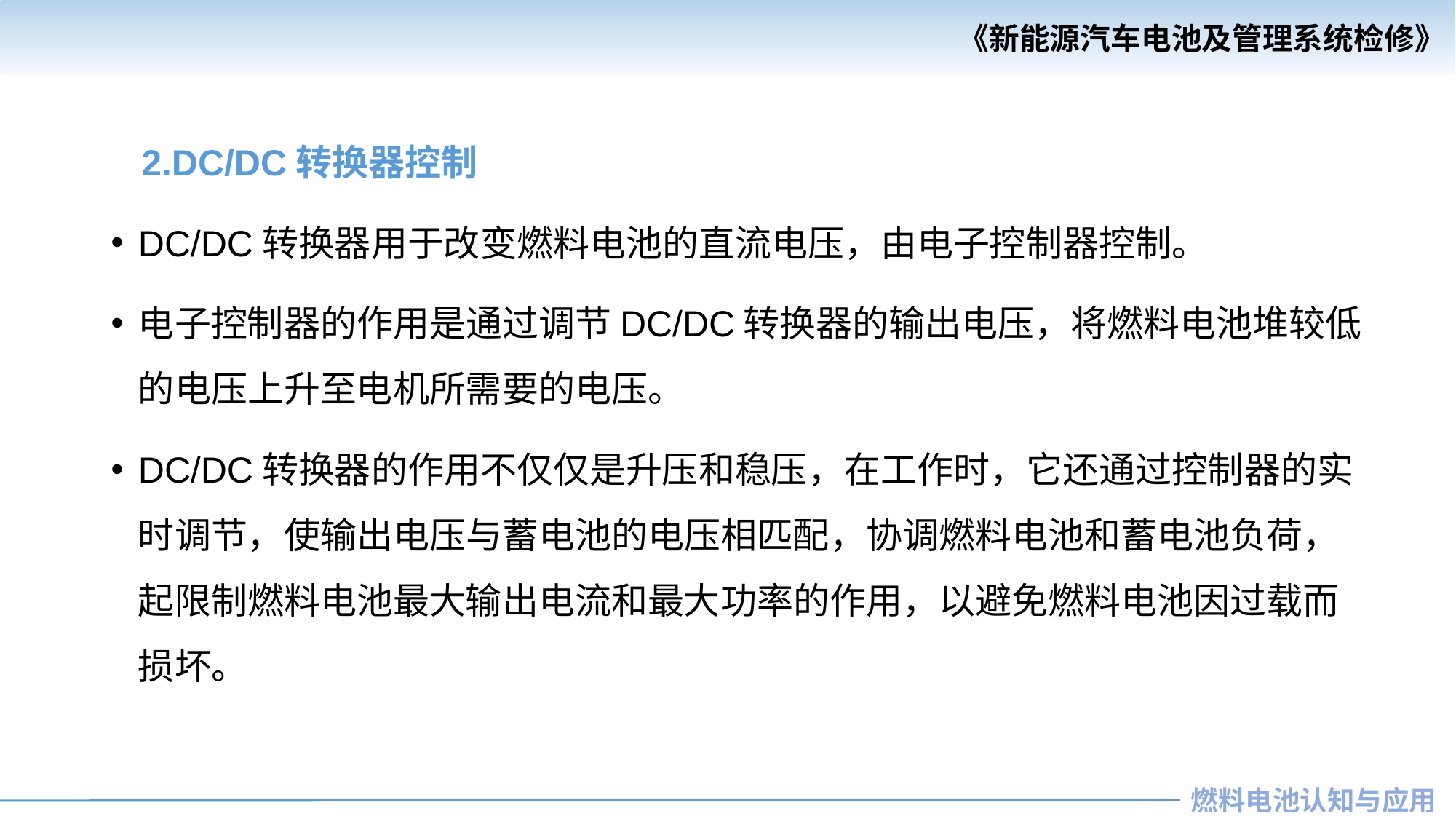

2.DC/DC转换器控制
DC/DC转换器用于改变燃料电池的直流电压，由电子控制器控制。
电子控制器的作用是通过调节DC/DC转换器的输出电压，将燃料电池堆较低的电压上升至电机所需要的电压。
DC/DC转换器的作用不仅仅是升压和稳压，在工作时，它还通过控制器的实时调节，使输出电压与蓄电池的电压相匹配，协调燃料电池和蓄电池负荷，起限制燃料电池最大输出电流和最大功率的作用，以避免燃料电池因过载而损坏。